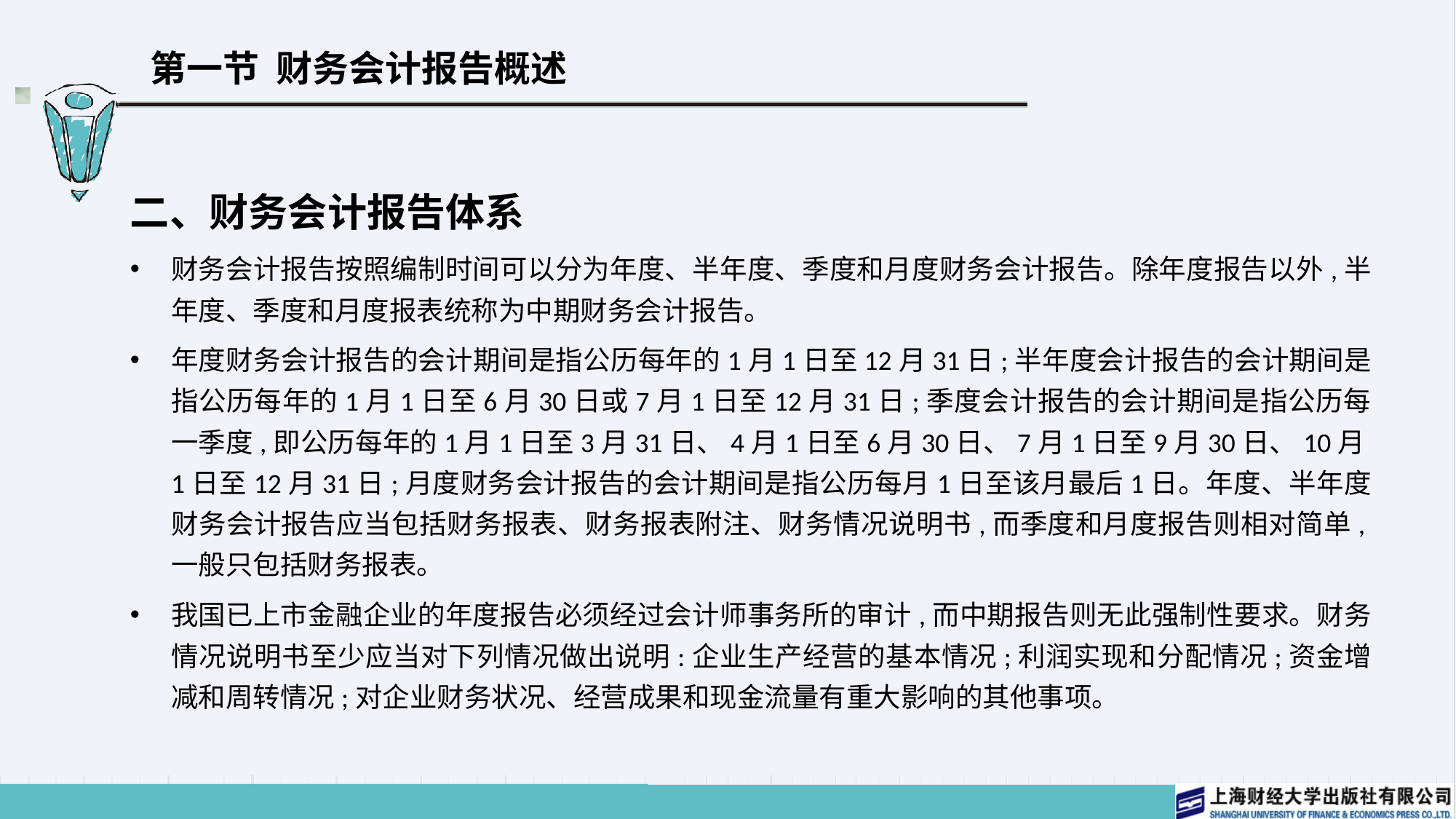

# 第一节  财务会计报告概述
二、财务会计报告体系
财务会计报告按照编制时间可以分为年度、半年度、季度和月度财务会计报告。除年度报告以外,半年度、季度和月度报表统称为中期财务会计报告。
年度财务会计报告的会计期间是指公历每年的1月1日至12月31日;半年度会计报告的会计期间是指公历每年的1月1日至6月30日或7月1日至12月31日;季度会计报告的会计期间是指公历每一季度,即公历每年的1月1日至3月31日、4月1日至6月30日、7月1日至9月30日、10月1日至12月31日;月度财务会计报告的会计期间是指公历每月1日至该月最后1日。年度、半年度财务会计报告应当包括财务报表、财务报表附注、财务情况说明书,而季度和月度报告则相对简单,一般只包括财务报表。
我国已上市金融企业的年度报告必须经过会计师事务所的审计,而中期报告则无此强制性要求。财务情况说明书至少应当对下列情况做出说明:企业生产经营的基本情况;利润实现和分配情况;资金增减和周转情况;对企业财务状况、经营成果和现金流量有重大影响的其他事项。